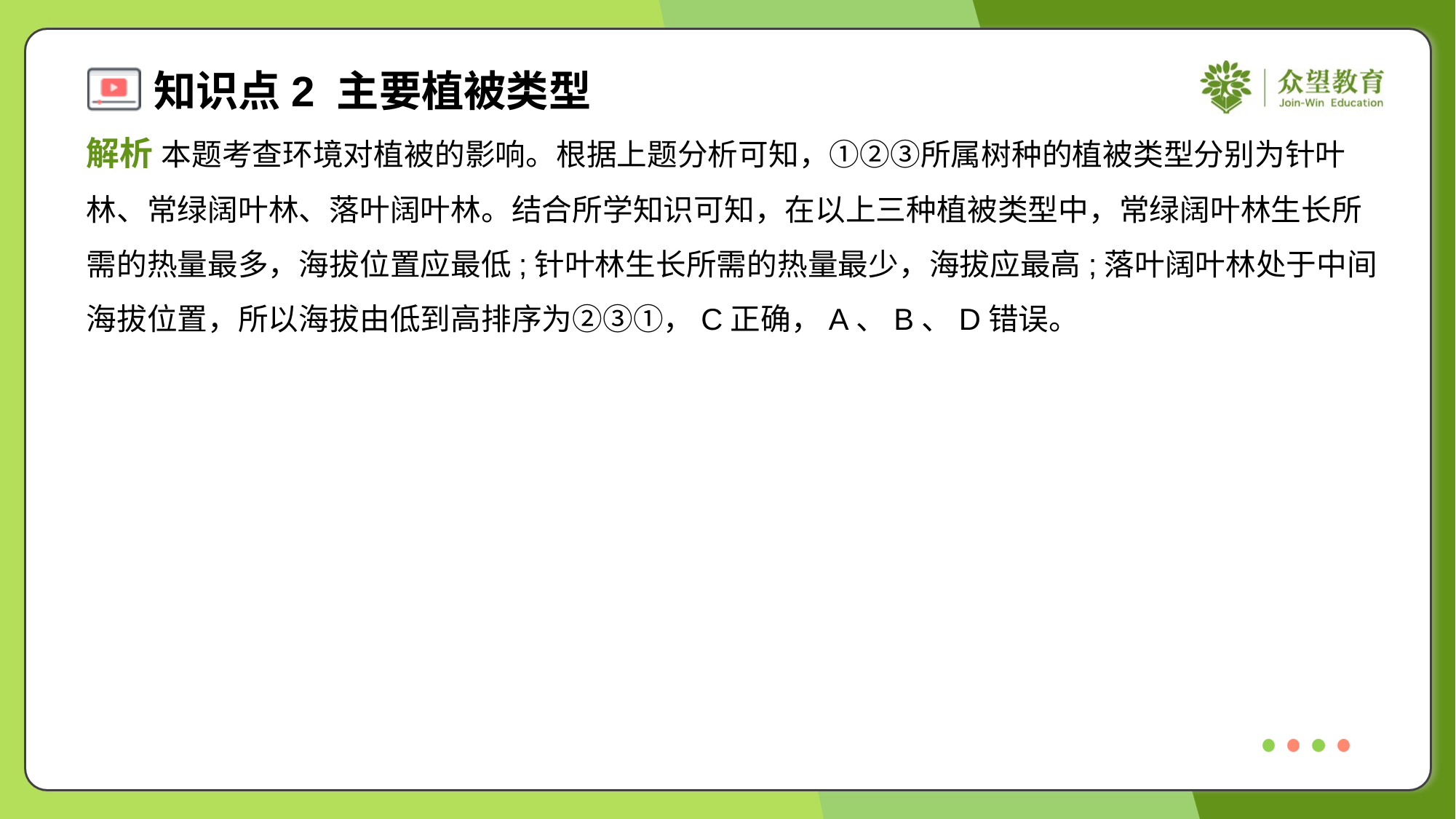

解析 本题考查环境对植被的影响。根据上题分析可知，①②③所属树种的植被类型分别为针叶
林、常绿阔叶林、落叶阔叶林。结合所学知识可知，在以上三种植被类型中，常绿阔叶林生长所
需的热量最多，海拔位置应最低;针叶林生长所需的热量最少，海拔应最高;落叶阔叶林处于中间
海拔位置，所以海拔由低到高排序为②③①，C正确，A、B、D错误。